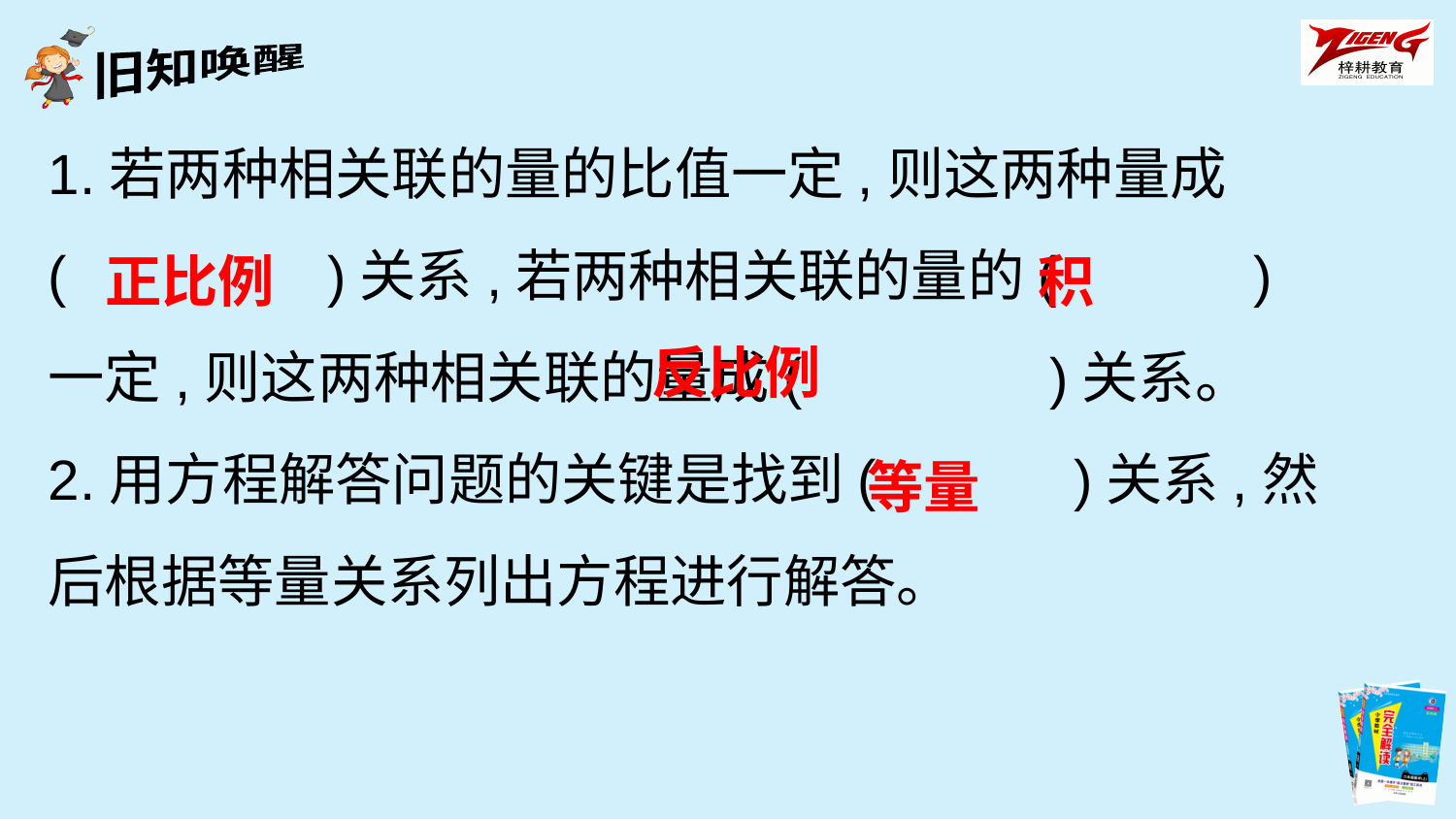

1.若两种相关联的量的比值一定,则这两种量成
(　     　　)关系,若两种相关联的量的(　　　)一定,则这两种相关联的量成(　　    　)关系。
2.用方程解答问题的关键是找到(　　　)关系,然后根据等量关系列出方程进行解答。
正比例
积
反比例
等量